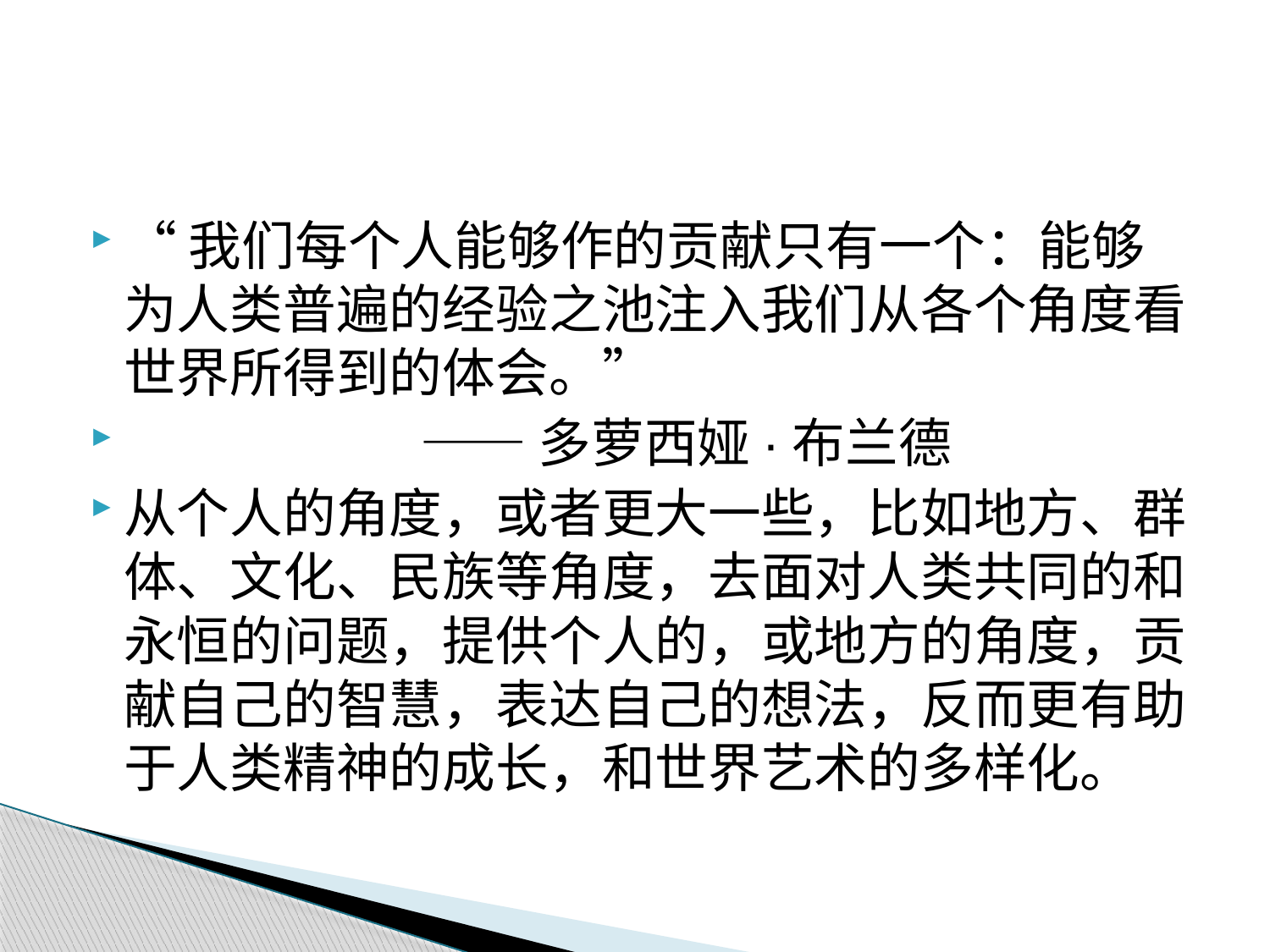

#
“我们每个人能够作的贡献只有一个：能够为人类普遍的经验之池注入我们从各个角度看世界所得到的体会。”
                         ——多萝西娅·布兰德
从个人的角度，或者更大一些，比如地方、群体、文化、民族等角度，去面对人类共同的和永恒的问题，提供个人的，或地方的角度，贡献自己的智慧，表达自己的想法，反而更有助于人类精神的成长，和世界艺术的多样化。